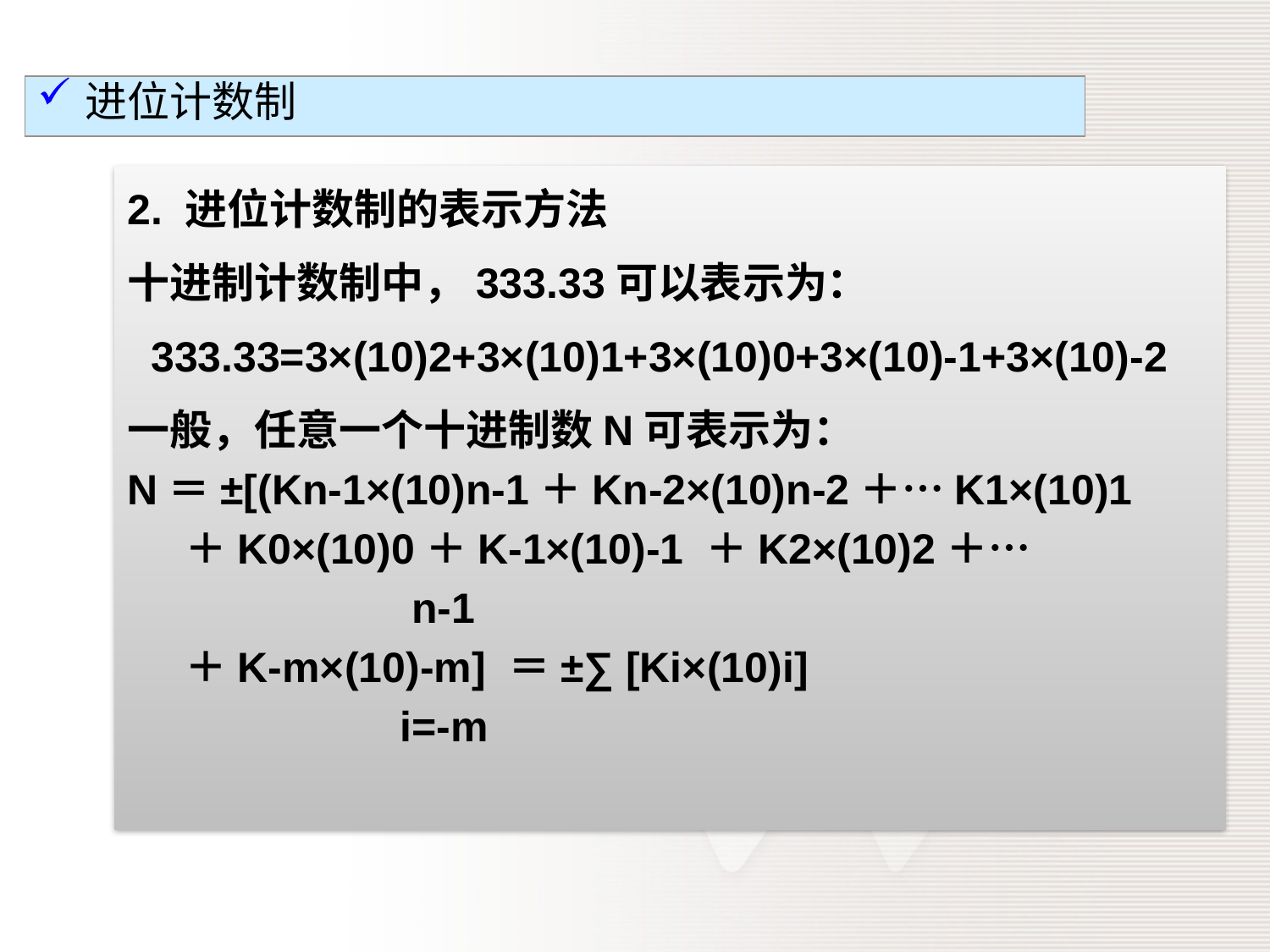

进位计数制
2. 进位计数制的表示方法
十进制计数制中，333.33可以表示为：
  333.33=3×(10)2+3×(10)1+3×(10)0+3×(10)-1+3×(10)-2
一般，任意一个十进制数N可表示为：
N＝±[(Kn-1×(10)n-1＋Kn-2×(10)n-2＋…K1×(10)1
     ＋K0×(10)0＋K-1×(10)-1 ＋K2×(10)2＋…
                        n-1
     ＋K-m×(10)-m] ＝±∑ [Ki×(10)i]
                       i=-m